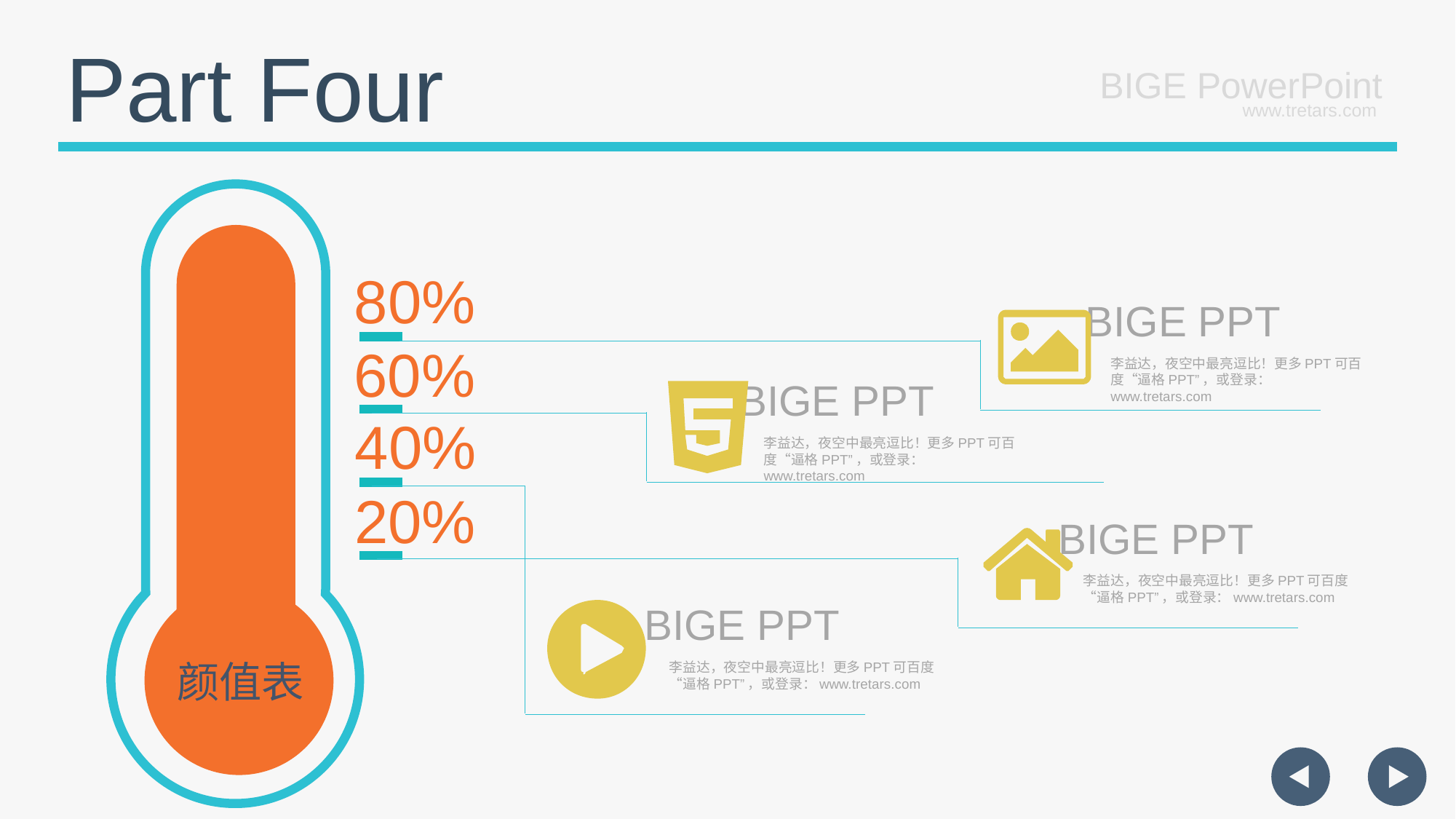

Part Four
BIGE PowerPoint
www.tretars.com

80%
BIGE PPT

60%
李益达，夜空中最亮逗比！更多PPT可百度“逼格PPT”，或登录：www.tretars.com
BIGE PPT

40%
李益达，夜空中最亮逗比！更多PPT可百度“逼格PPT”，或登录：www.tretars.com
20%
BIGE PPT

李益达，夜空中最亮逗比！更多PPT可百度“逼格PPT”，或登录：www.tretars.com

BIGE PPT

颜值表
李益达，夜空中最亮逗比！更多PPT可百度“逼格PPT”，或登录：www.tretars.com